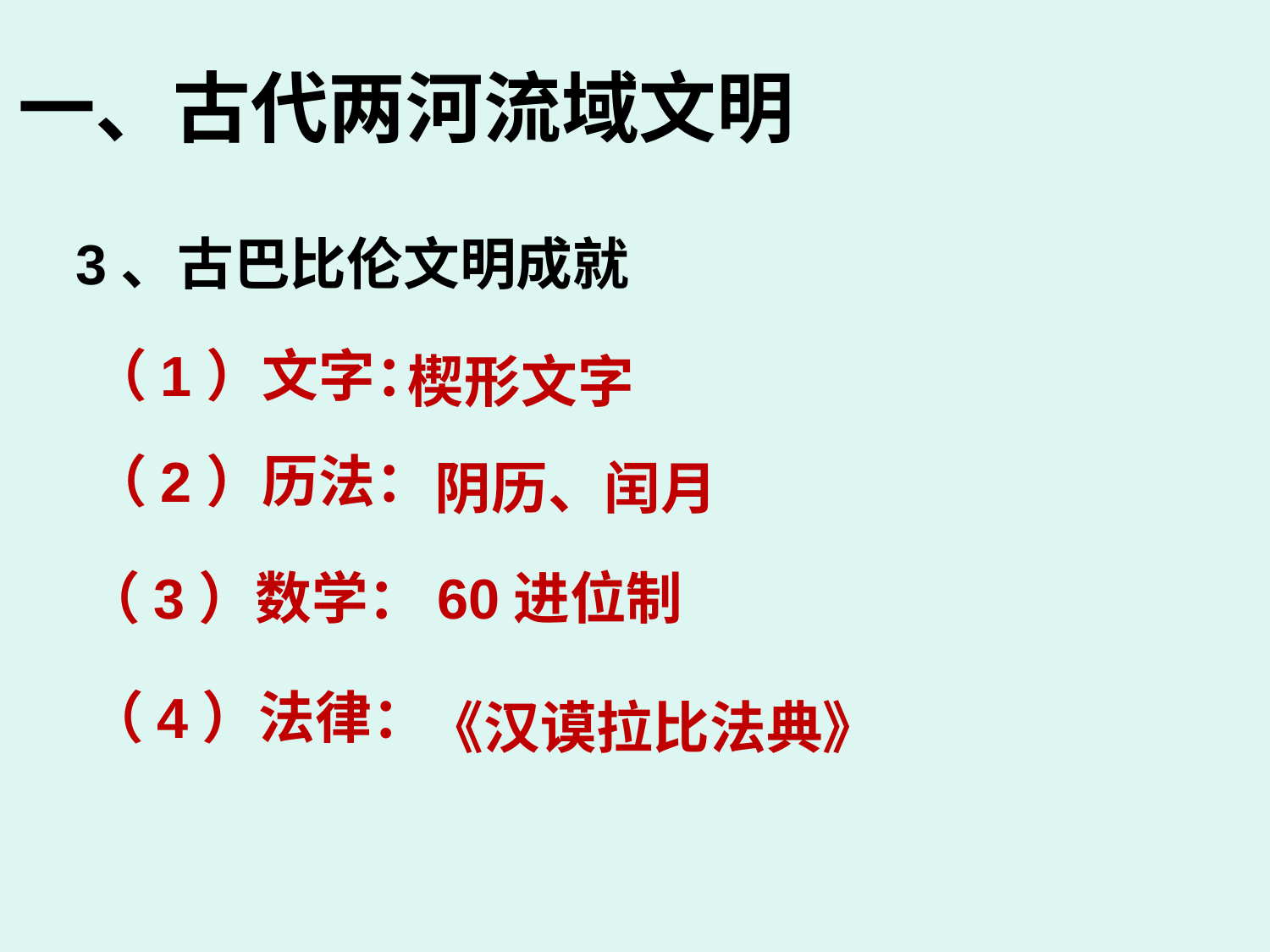

# 一、古代两河流域文明
3、古巴比伦文明成就

（1）文字：
楔形文字
（2）历法：
阴历、闰月
 （3）数学：
60进位制
（4）法律：
《汉谟拉比法典》